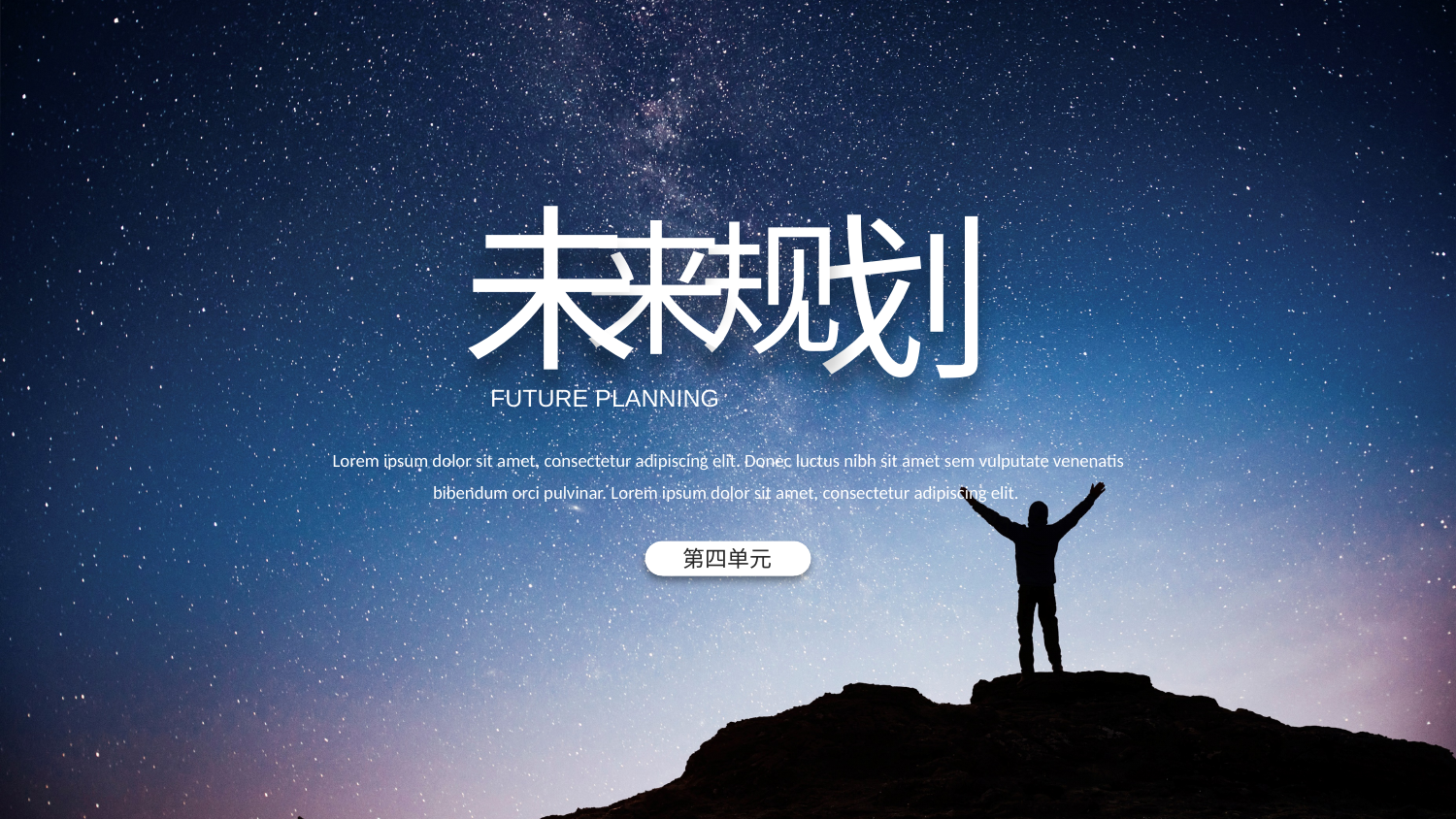

未
划
规
来
FUTURE PLANNING
Lorem ipsum dolor sit amet, consectetur adipiscing elit. Donec luctus nibh sit amet sem vulputate venenatis bibendum orci pulvinar. Lorem ipsum dolor sit amet, consectetur adipiscing elit.
第四单元